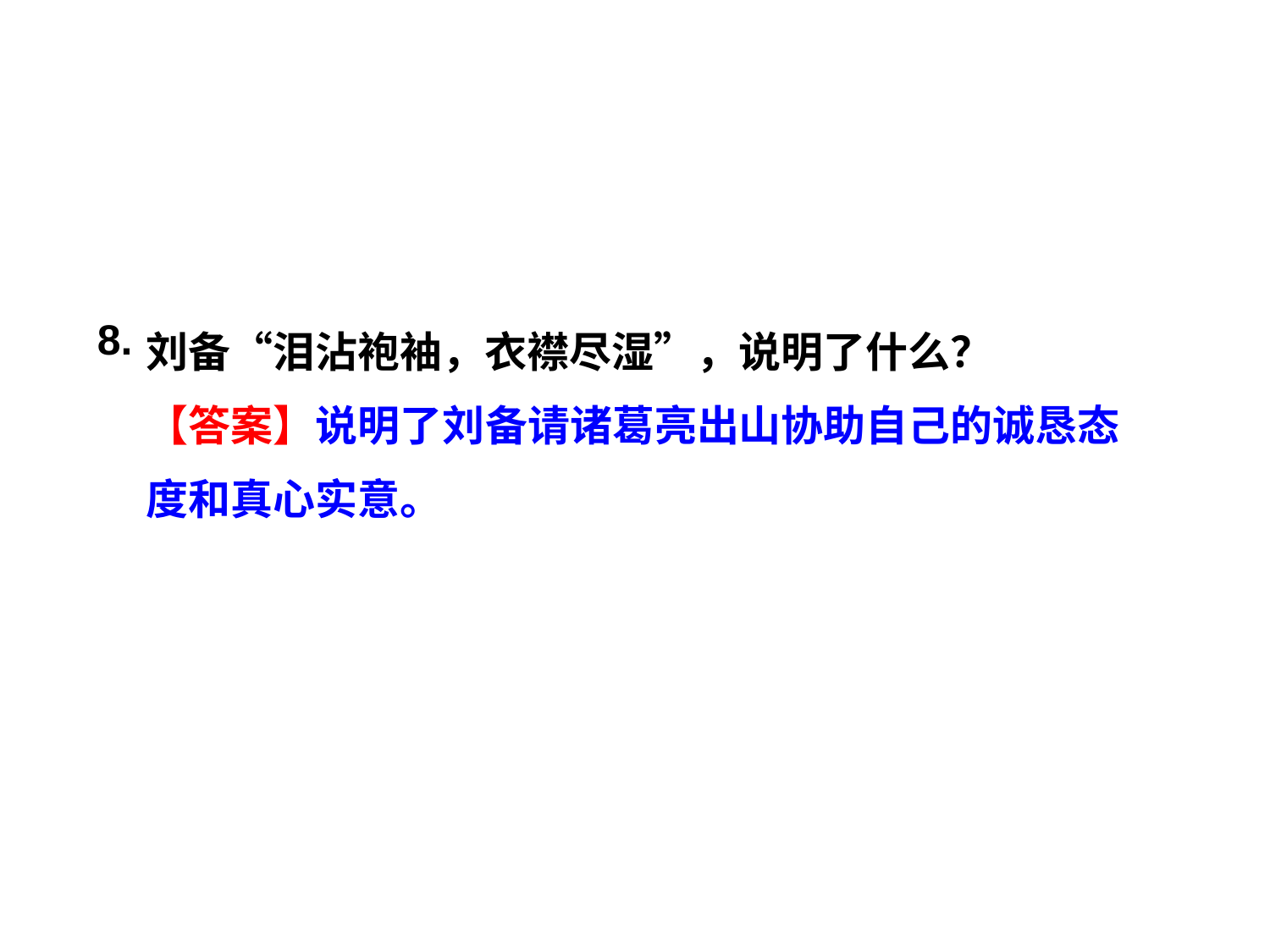

刘备“泪沾袍袖，衣襟尽湿”，说明了什么？
【答案】说明了刘备请诸葛亮出山协助自己的诚恳态度和真心实意。
8.